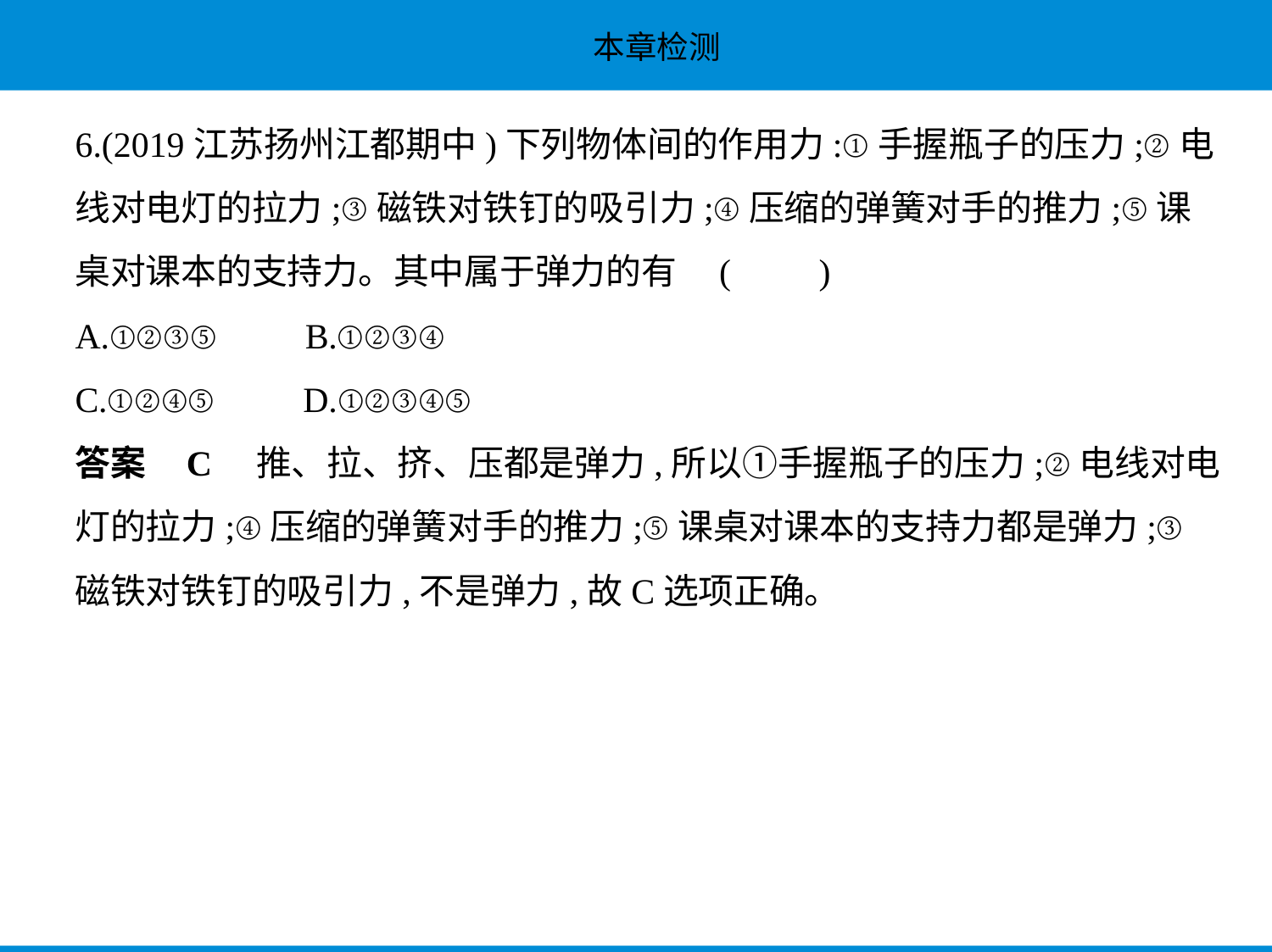

6.(2019江苏扬州江都期中)下列物体间的作用力:①手握瓶子的压力;②电
线对电灯的拉力;③磁铁对铁钉的吸引力;④压缩的弹簧对手的推力;⑤课
桌对课本的支持力。其中属于弹力的有 (　　)
A.①②③⑤　　B.①②③④
C.①②④⑤　　D.①②③④⑤
答案    C　推、拉、挤、压都是弹力,所以①手握瓶子的压力;②电线对电
灯的拉力;④压缩的弹簧对手的推力;⑤课桌对课本的支持力都是弹力;③
磁铁对铁钉的吸引力,不是弹力,故C选项正确。